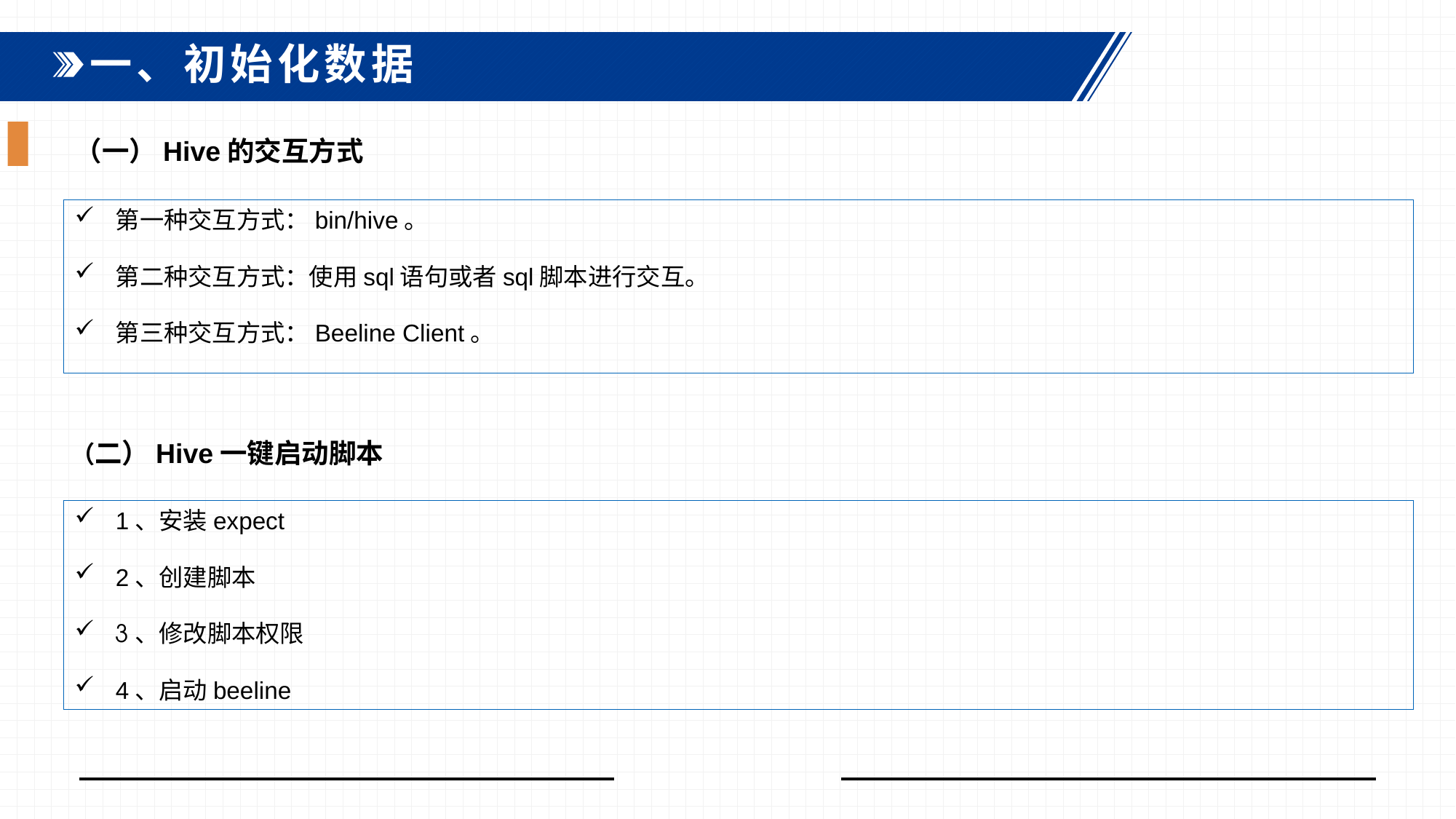

一、初始化数据
（一）Hive的交互方式

第一种交互方式：bin/hive。
第二种交互方式：使用sql语句或者sql脚本进行交互。
第三种交互方式：Beeline Client。
（二）Hive一键启动脚本
1、安装expect
2、创建脚本
3、修改脚本权限
4、启动beeline